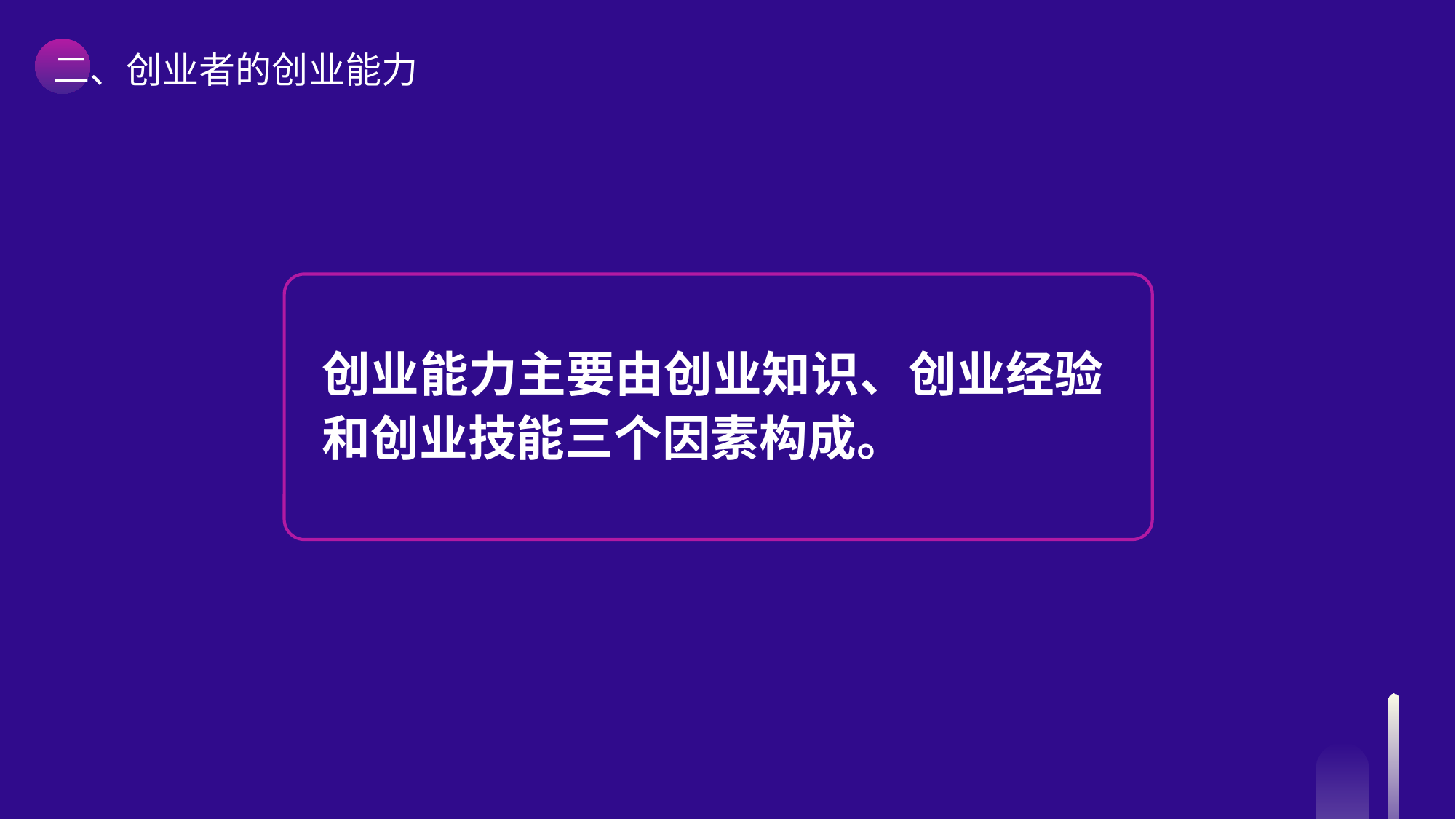

二、创业者的创业能力

创业能力主要由创业知识、创业经验和创业技能三个因素构成。